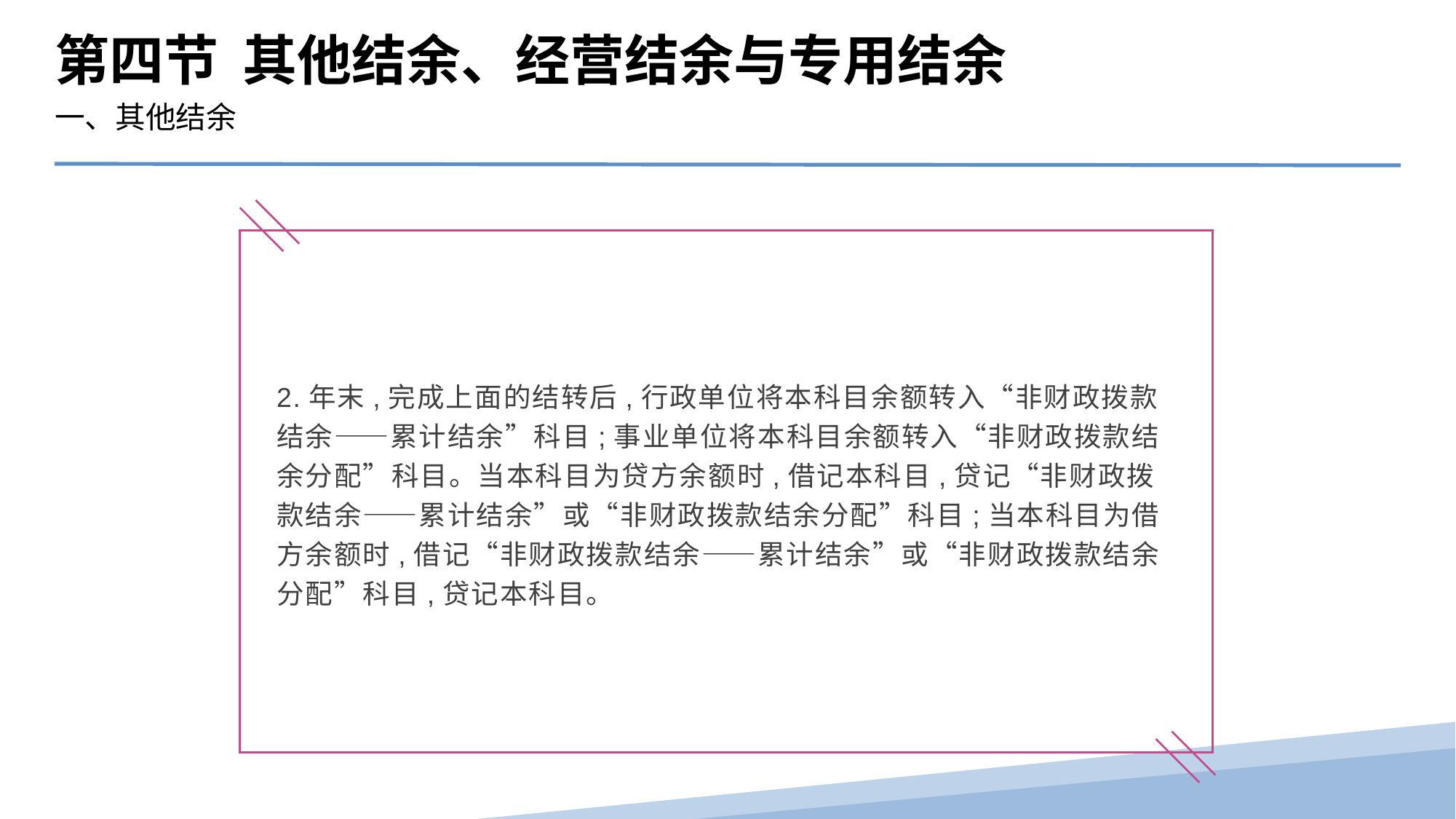

第四节  其他结余、经营结余与专用结余
一、其他结余

2.年末,完成上面的结转后,行政单位将本科目余额转入“非财政拨款结余——累计结余”科目;事业单位将本科目余额转入“非财政拨款结余分配”科目。当本科目为贷方余额时,借记本科目,贷记“非财政拨款结余——累计结余”或“非财政拨款结余分配”科目;当本科目为借方余额时,借记“非财政拨款结余——累计结余”或“非财政拨款结余分配”科目,贷记本科目。